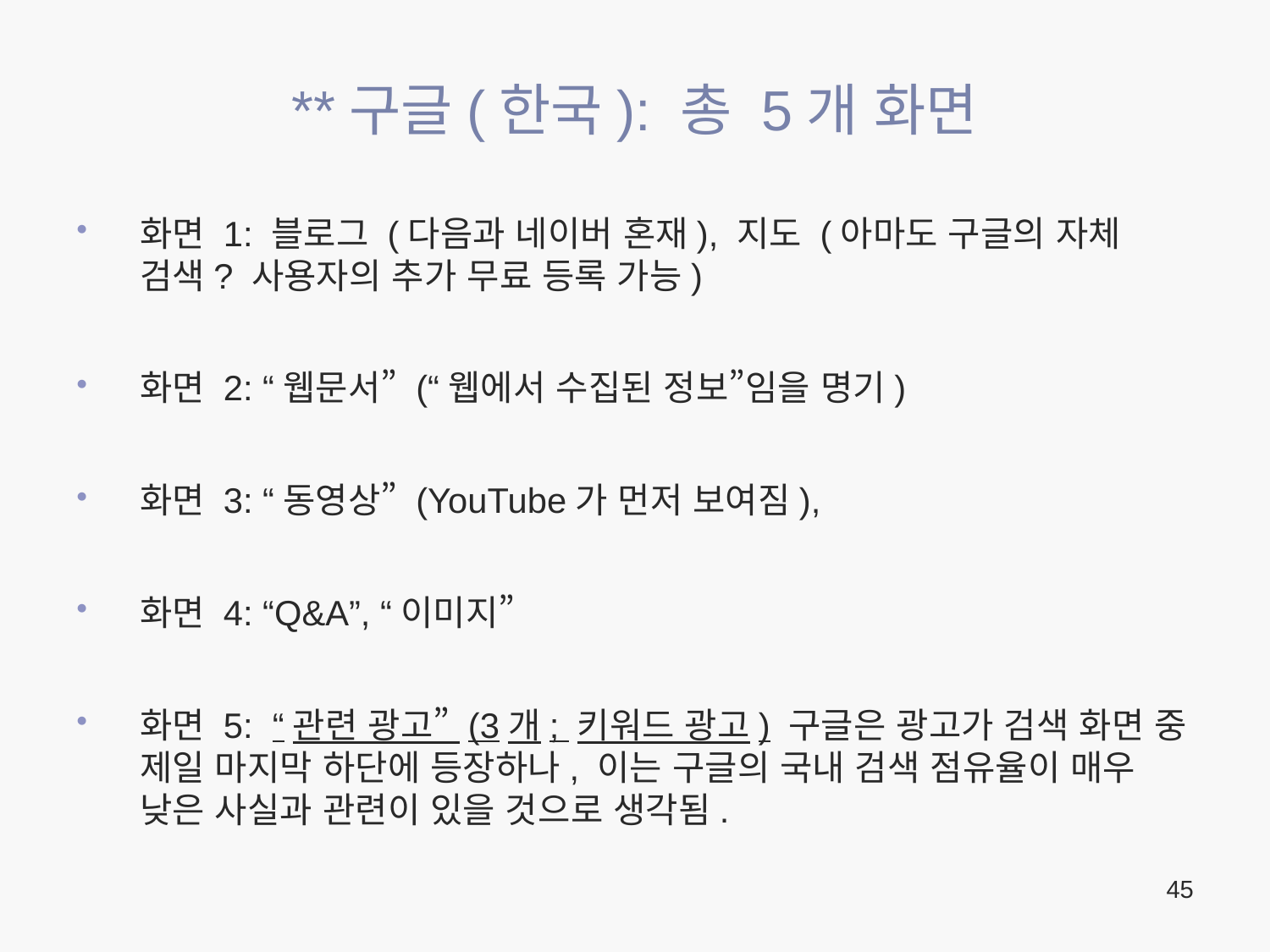

# **구글(한국): 총 5개 화면
화면 1: 블로그 (다음과 네이버 혼재), 지도 (아마도 구글의 자체 검색? 사용자의 추가 무료 등록 가능)

화면 2: “웹문서” (“웹에서 수집된 정보”임을 명기)

화면 3: “동영상” (YouTube가 먼저 보여짐),

화면 4: “Q&A”, “이미지”

화면 5:  “관련 광고” (3개; 키워드 광고) 구글은 광고가 검색 화면 중 제일 마지막 하단에 등장하나, 이는 구글의 국내 검색 점유율이 매우 낮은 사실과 관련이 있을 것으로 생각됨.
45